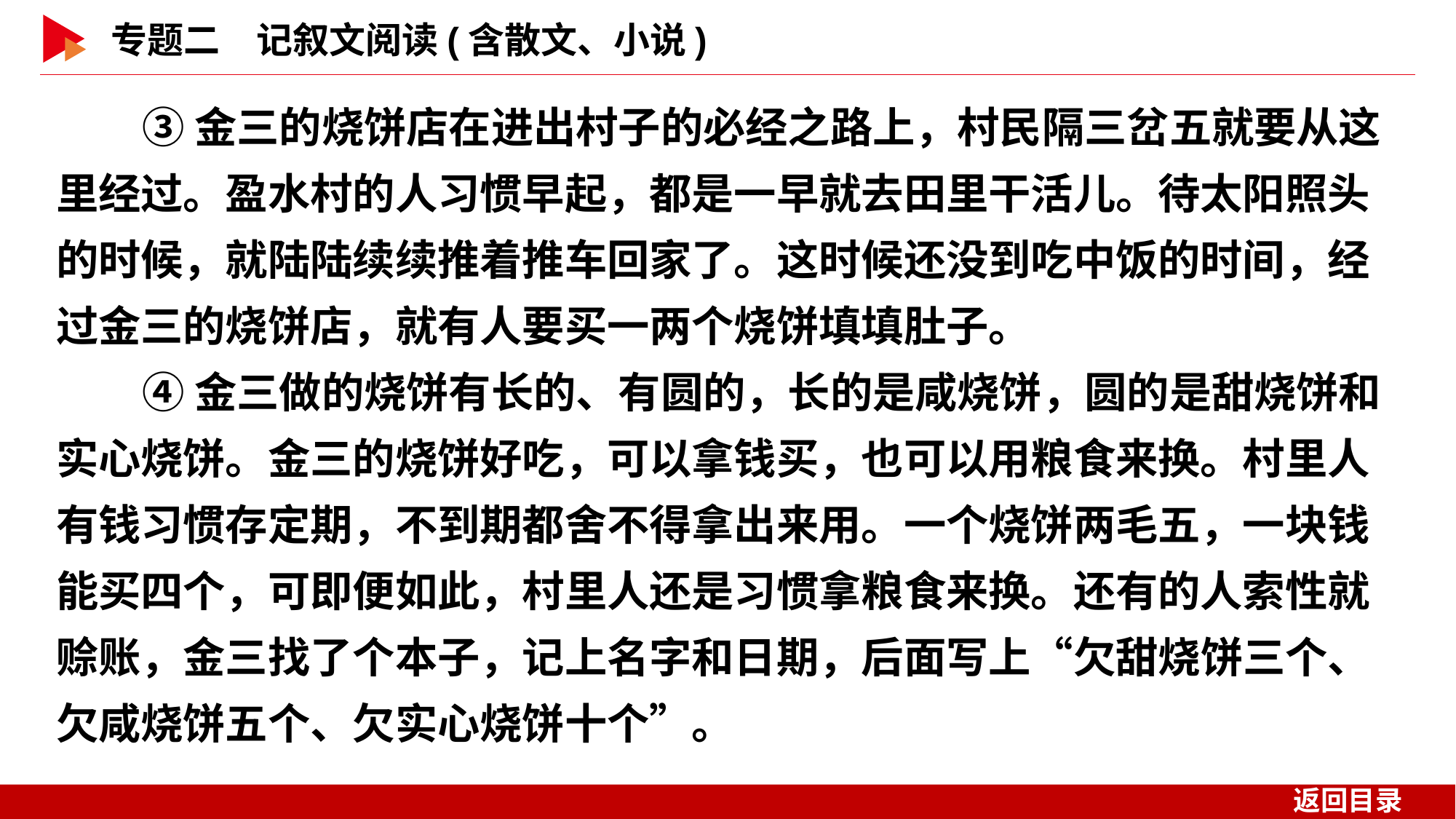

③金三的烧饼店在进出村子的必经之路上，村民隔三岔五就要从这里经过。盈水村的人习惯早起，都是一早就去田里干活儿。待太阳照头的时候，就陆陆续续推着推车回家了。这时候还没到吃中饭的时间，经过金三的烧饼店，就有人要买一两个烧饼填填肚子。
④金三做的烧饼有长的、有圆的，长的是咸烧饼，圆的是甜烧饼和实心烧饼。金三的烧饼好吃，可以拿钱买，也可以用粮食来换。村里人有钱习惯存定期，不到期都舍不得拿出来用。一个烧饼两毛五，一块钱能买四个，可即便如此，村里人还是习惯拿粮食来换。还有的人索性就赊账，金三找了个本子，记上名字和日期，后面写上“欠甜烧饼三个、欠咸烧饼五个、欠实心烧饼十个”。